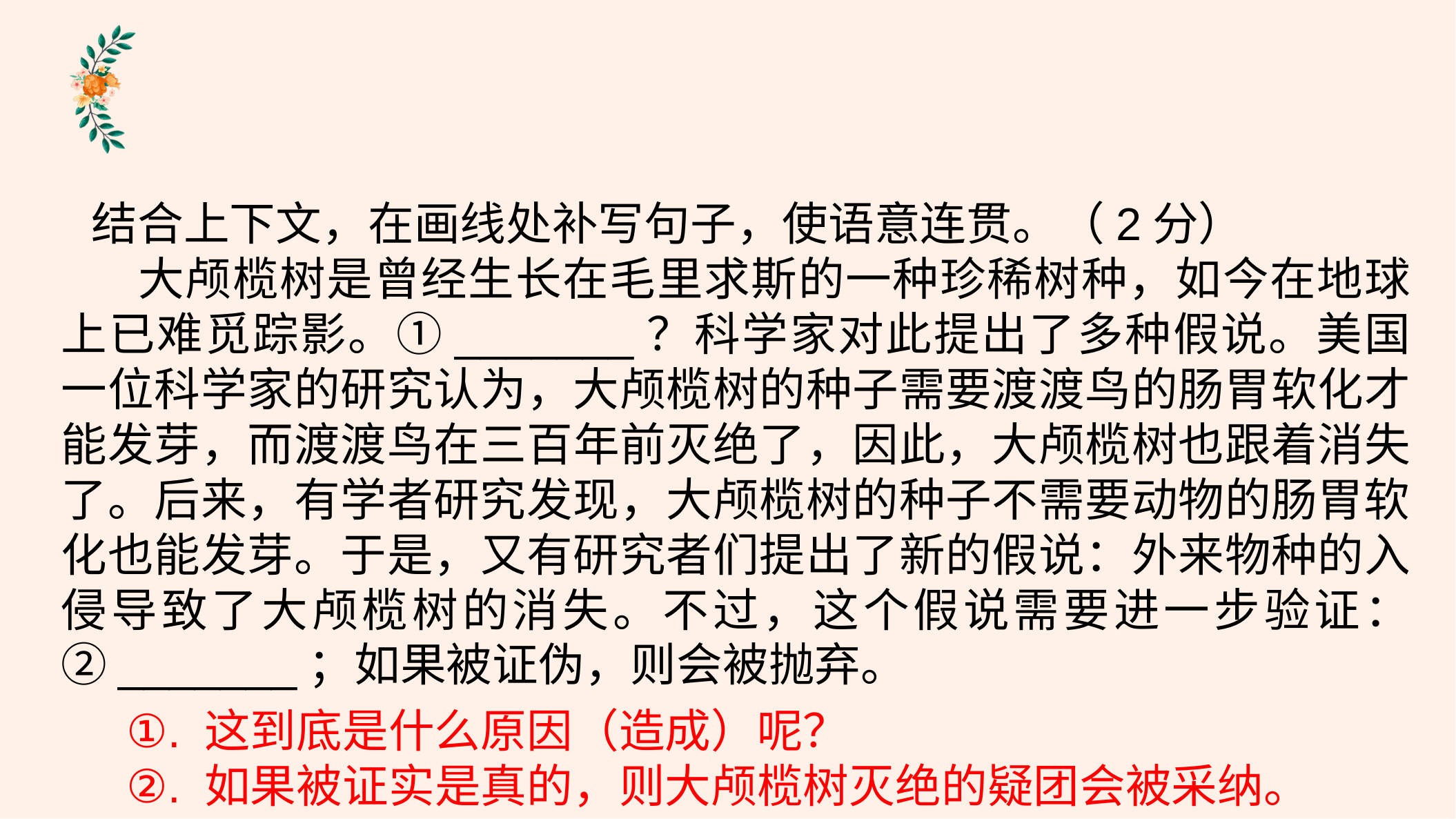

结合上下文，在画线处补写句子，使语意连贯。（2分）
   大颅榄树是曾经生长在毛里求斯的一种珍稀树种，如今在地球上已难觅踪影。①_______？科学家对此提出了多种假说。美国一位科学家的研究认为，大颅榄树的种子需要渡渡鸟的肠胃软化才能发芽，而渡渡鸟在三百年前灭绝了，因此，大颅榄树也跟着消失了。后来，有学者研究发现，大颅榄树的种子不需要动物的肠胃软化也能发芽。于是，又有研究者们提出了新的假说：外来物种的入侵导致了大颅榄树的消失。不过，这个假说需要进一步验证：②_______；如果被证伪，则会被抛弃。
①. 这到底是什么原因（造成）呢？
②. 如果被证实是真的，则大颅榄树灭绝的疑团会被采纳。